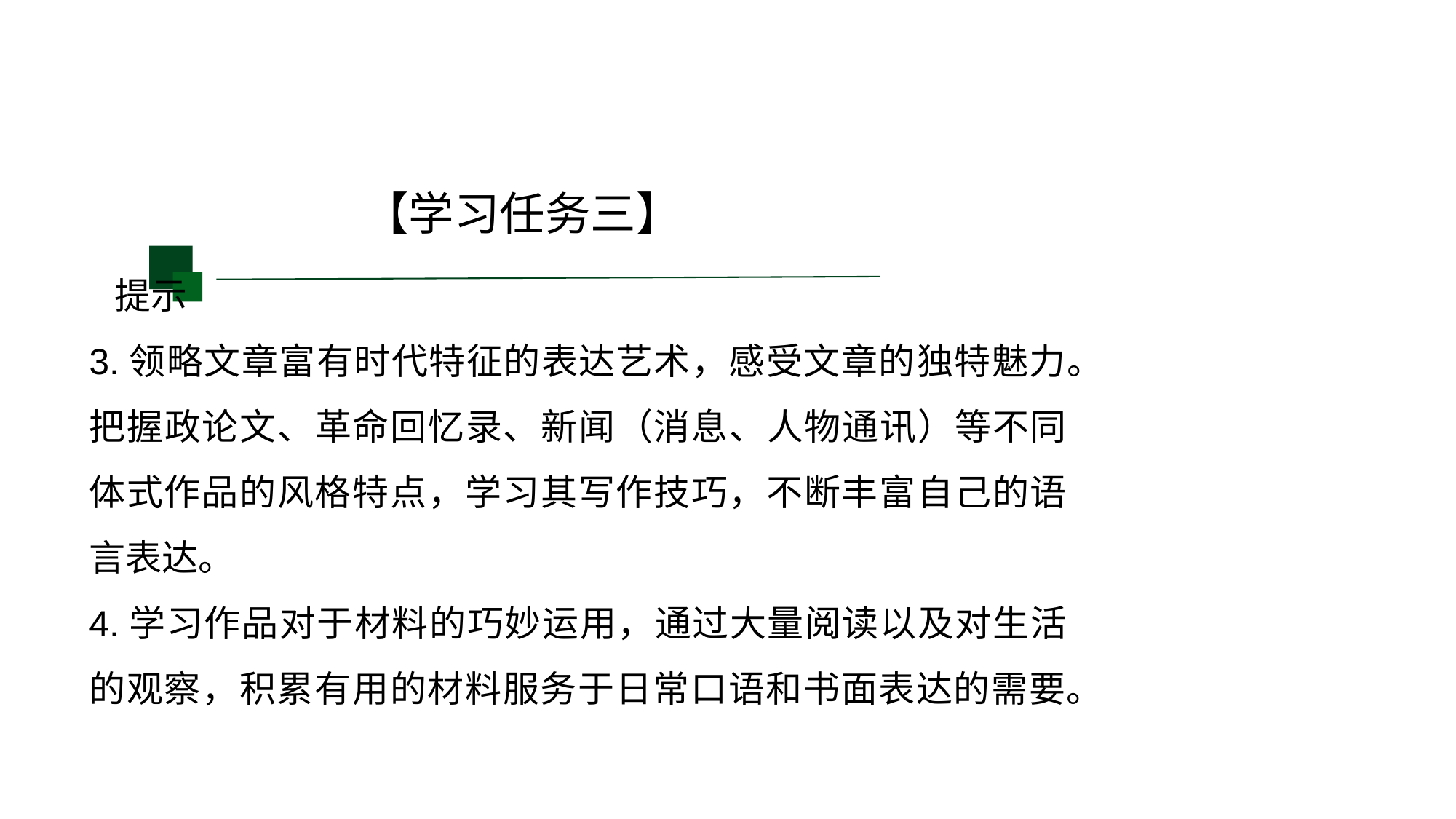

【学习任务三】

  提示
3.领略文章富有时代特征的表达艺术，感受文章的独特魅力。把握政论文、革命回忆录、新闻（消息、人物通讯）等不同体式作品的风格特点，学习其写作技巧，不断丰富自己的语言表达。
4.学习作品对于材料的巧妙运用，通过大量阅读以及对生活的观察，积累有用的材料服务于日常口语和书面表达的需要。